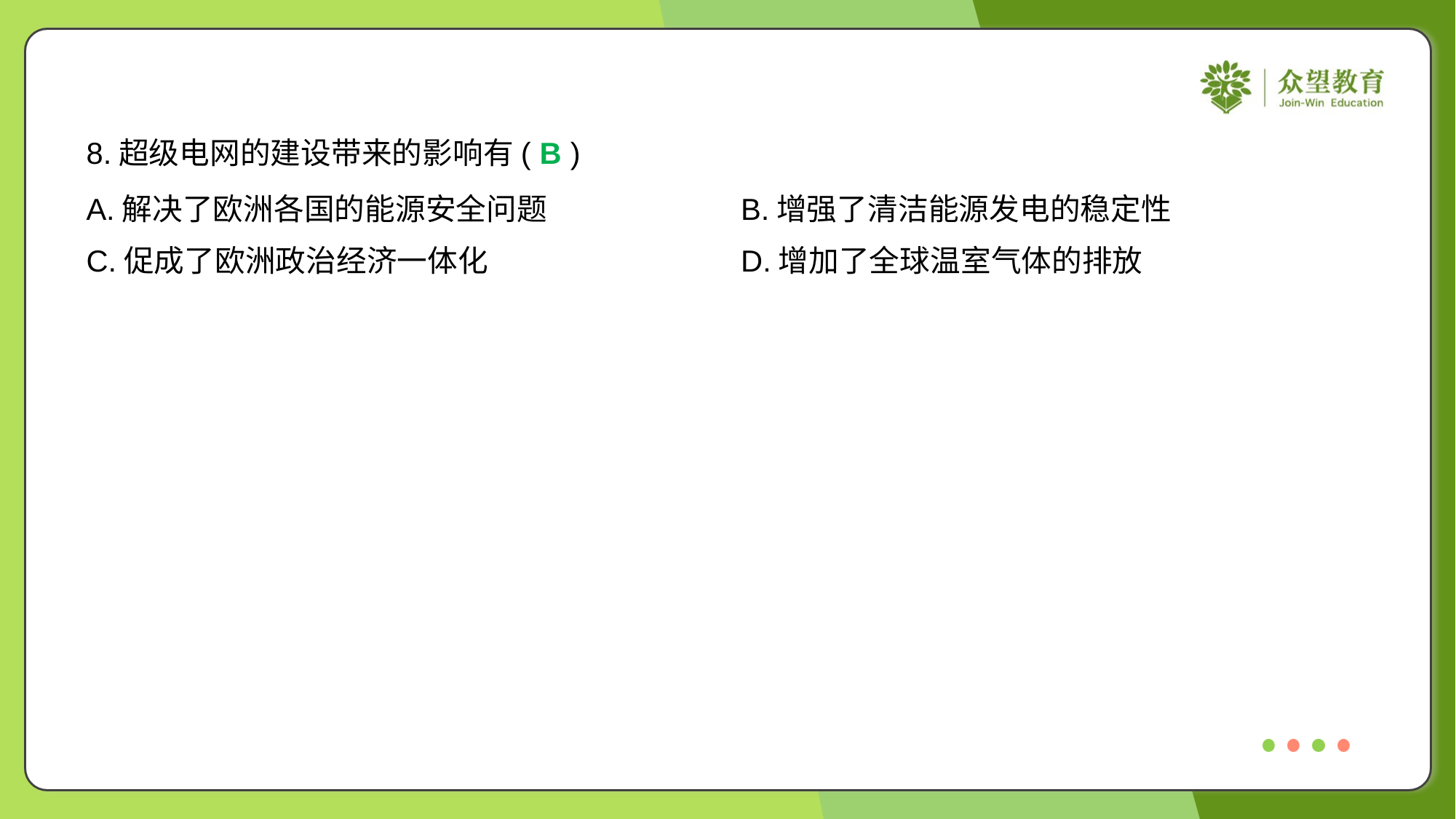

8.超级电网的建设带来的影响有(     )
B
A.解决了欧洲各国的能源安全问题	B.增强了清洁能源发电的稳定性
C.促成了欧洲政治经济一体化	D.增加了全球温室气体的排放